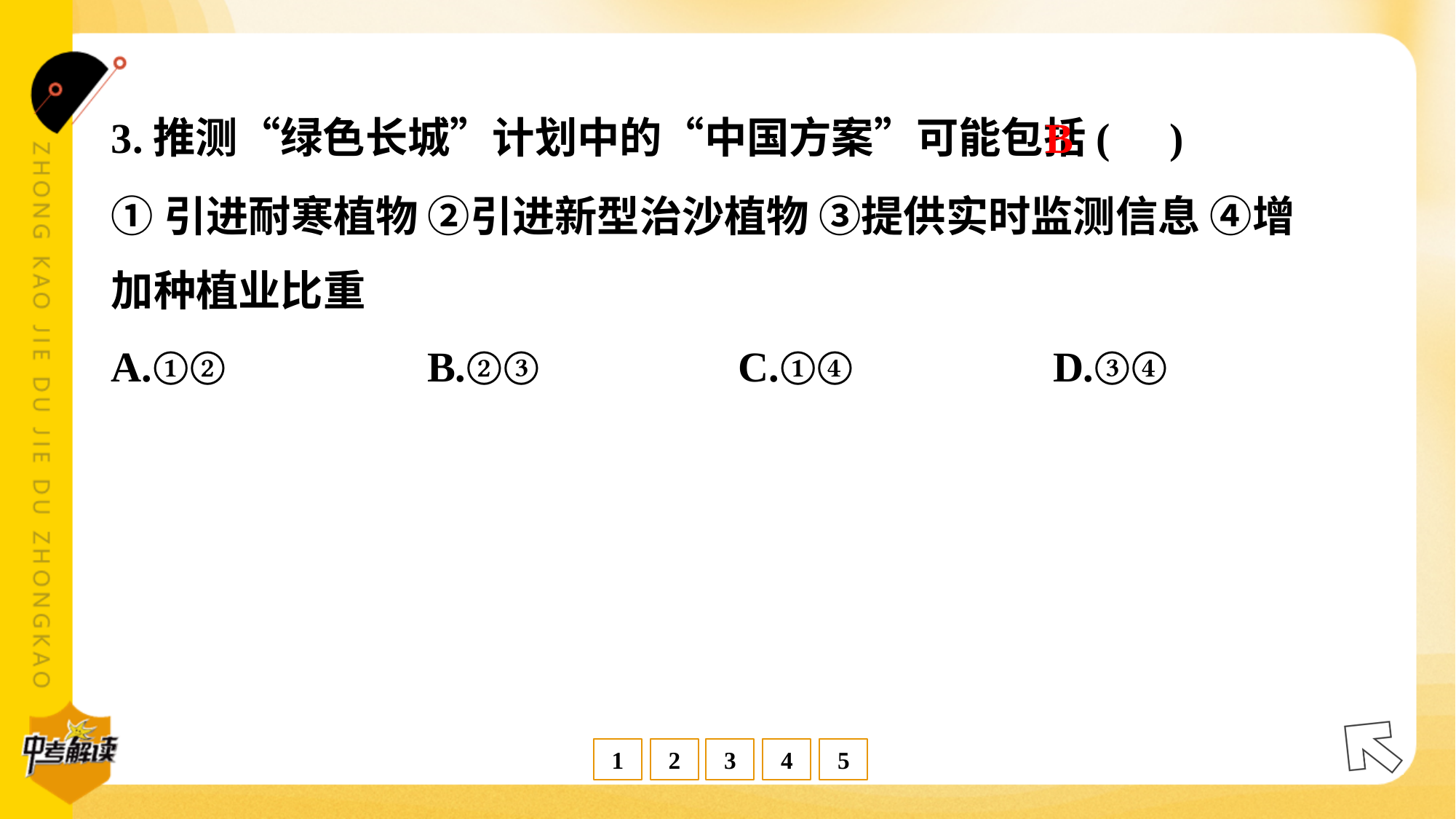

B
3.推测“绿色长城”计划中的“中国方案”可能包括(     )
①引进耐寒植物 ②引进新型治沙植物 ③提供实时监测信息 ④增
加种植业比重
A.①②	B.②③	C.①④	D.③④